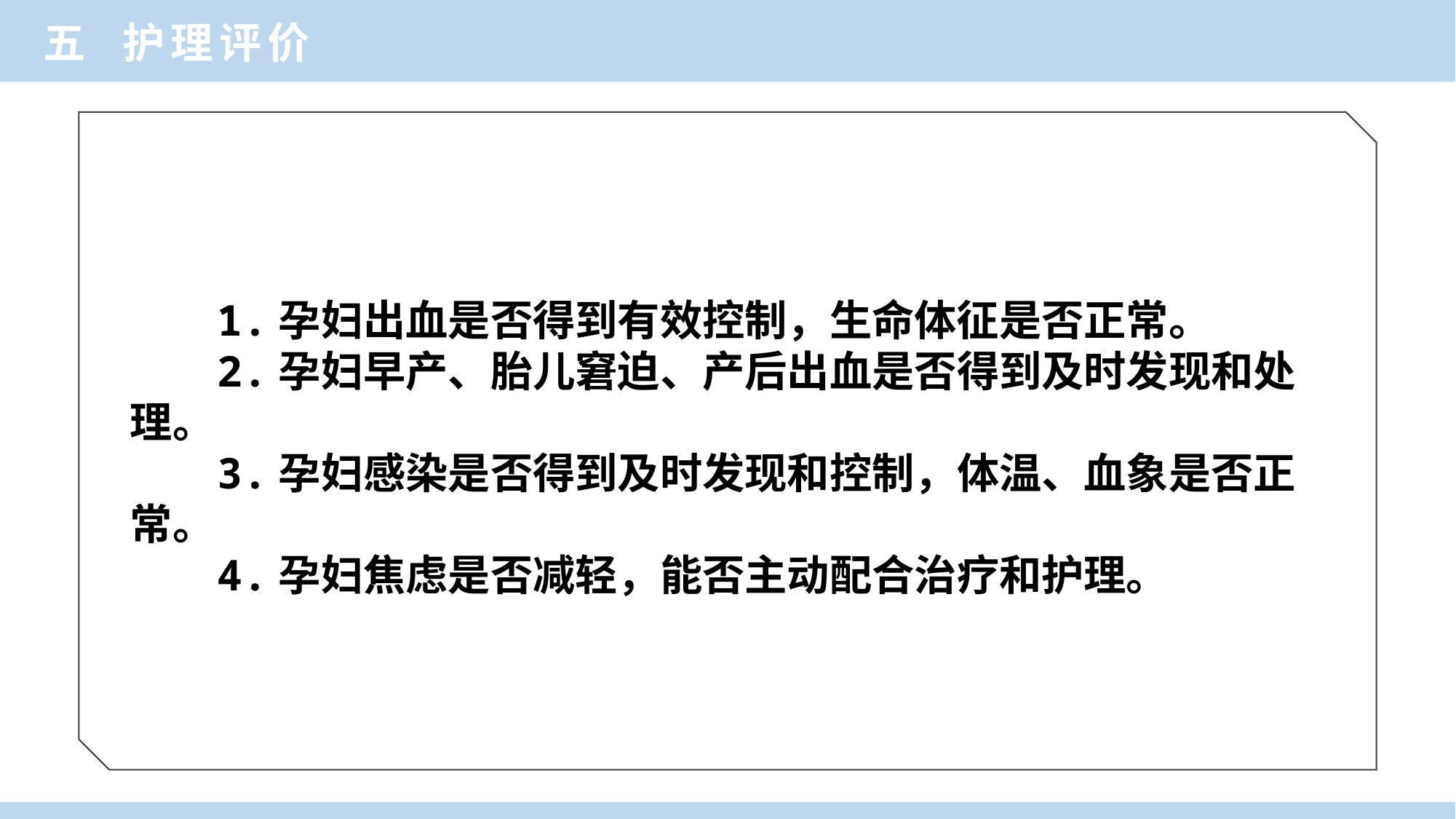

五  护理评价

  1.孕妇出血是否得到有效控制，生命体征是否正常。
  2.孕妇早产、胎儿窘迫、产后出血是否得到及时发现和处理。
  3.孕妇感染是否得到及时发现和控制，体温、血象是否正常。
  4.孕妇焦虑是否减轻，能否主动配合治疗和护理。